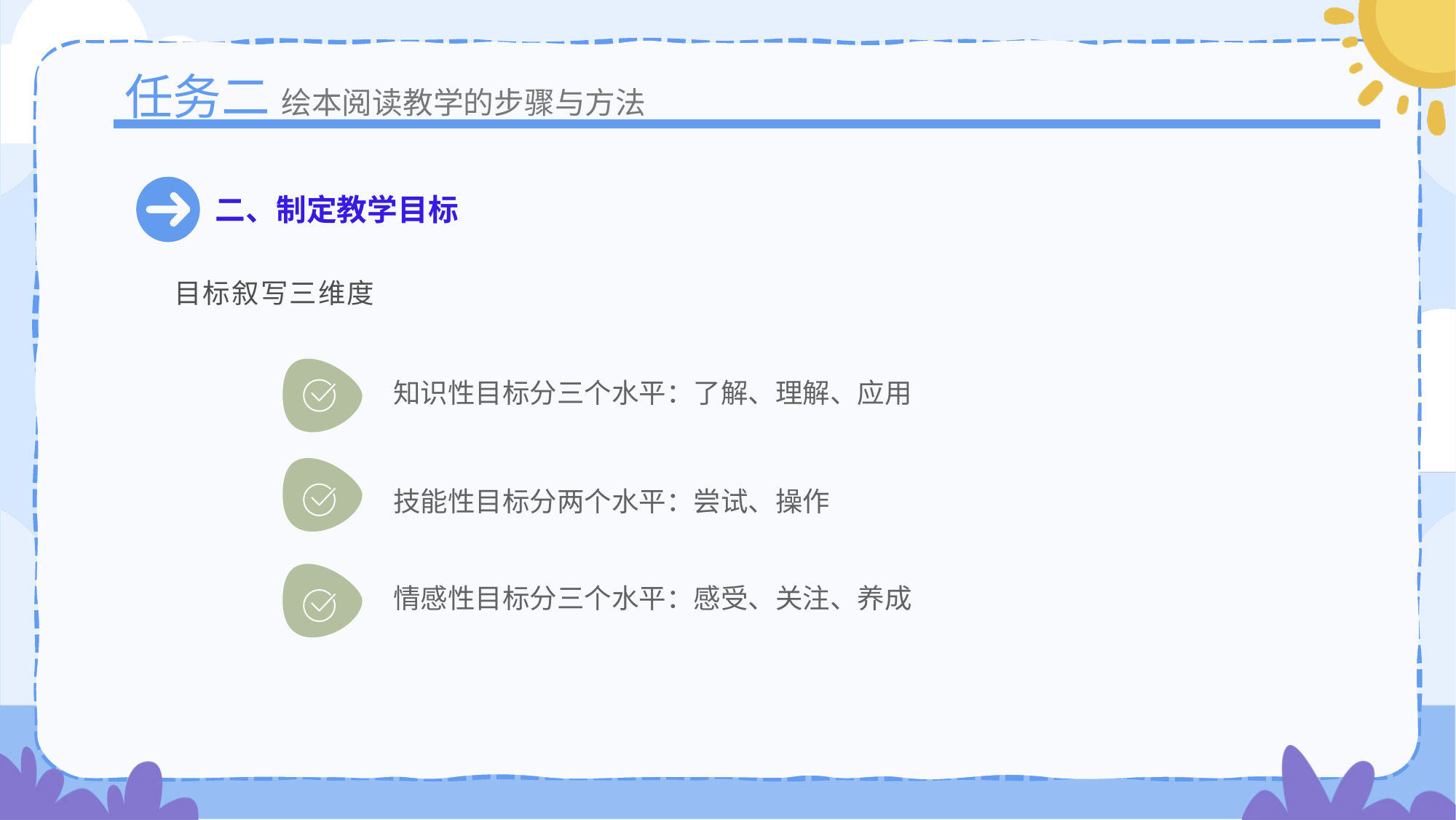

任务二
绘本阅读教学的步骤与方法

二、制定教学目标
目标叙写三维度

知识性目标分三个水平：了解、理解、应用

技能性目标分两个水平：尝试、操作

情感性目标分三个水平：感受、关注、养成